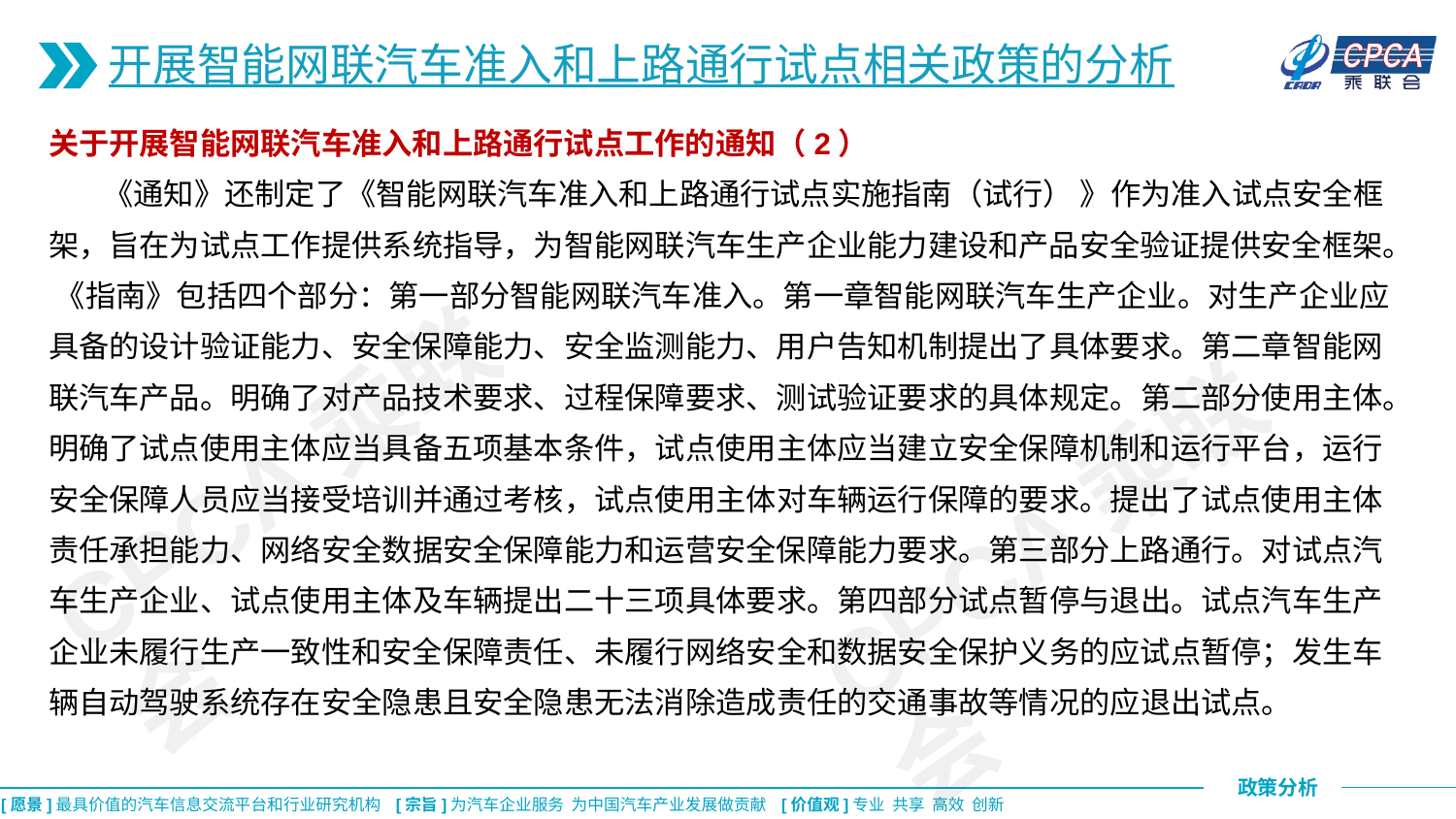

开展智能网联汽车准入和上路通行试点相关政策的分析
关于开展智能网联汽车准入和上路通行试点工作的通知（2）
       《通知》还制定了《智能网联汽车准入和上路通行试点实施指南（试行） 》作为准入试点安全框架，旨在为试点工作提供系统指导，为智能网联汽车生产企业能力建设和产品安全验证提供安全框架。 《指南》包括四个部分：第一部分智能网联汽车准入。第一章智能网联汽车生产企业。对生产企业应具备的设计验证能力、安全保障能力、安全监测能力、用户告知机制提出了具体要求。第二章智能网联汽车产品。明确了对产品技术要求、过程保障要求、测试验证要求的具体规定。第二部分使用主体。明确了试点使用主体应当具备五项基本条件，试点使用主体应当建立安全保障机制和运行平台，运行安全保障人员应当接受培训并通过考核，试点使用主体对车辆运行保障的要求。提出了试点使用主体责任承担能力、网络安全数据安全保障能力和运营安全保障能力要求。第三部分上路通行。对试点汽车生产企业、试点使用主体及车辆提出二十三项具体要求。第四部分试点暂停与退出。试点汽车生产企业未履行生产一致性和安全保障责任、未履行网络安全和数据安全保护义务的应试点暂停；发生车辆自动驾驶系统存在安全隐患且安全隐患无法消除造成责任的交通事故等情况的应退出试点。
CPCA乘联会
CPCA乘联会